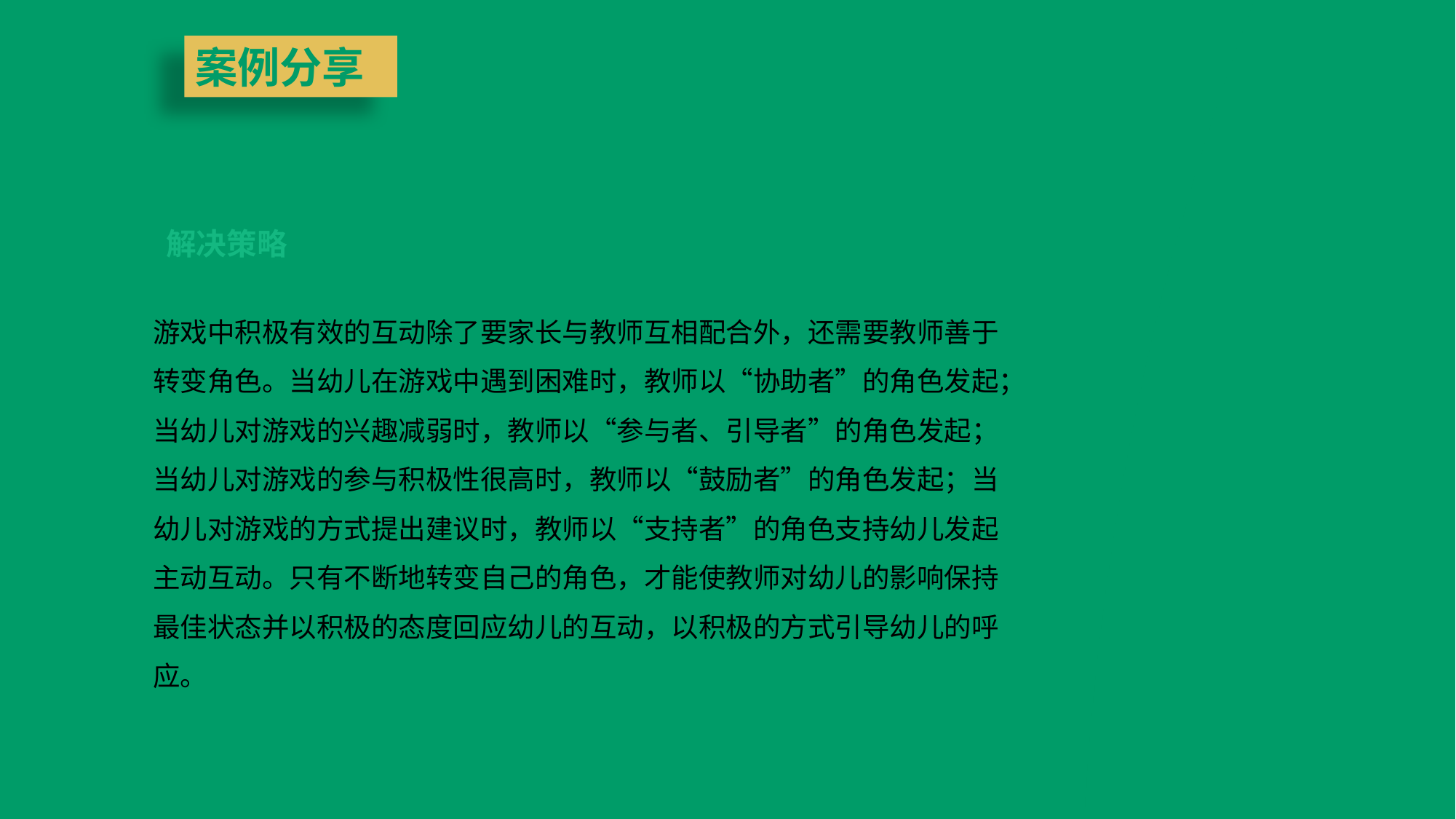

案例分享
解决策略

游戏中积极有效的互动除了要家长与教师互相配合外，还需要教师善于转变角色。当幼儿在游戏中遇到困难时，教师以“协助者”的角色发起；当幼儿对游戏的兴趣减弱时，教师以“参与者、引导者”的角色发起；当幼儿对游戏的参与积极性很高时，教师以“鼓励者”的角色发起；当幼儿对游戏的方式提出建议时，教师以“支持者”的角色支持幼儿发起主动互动。只有不断地转变自己的角色，才能使教师对幼儿的影响保持最佳状态并以积极的态度回应幼儿的互动，以积极的方式引导幼儿的呼应。

INDUCTION TRAINING